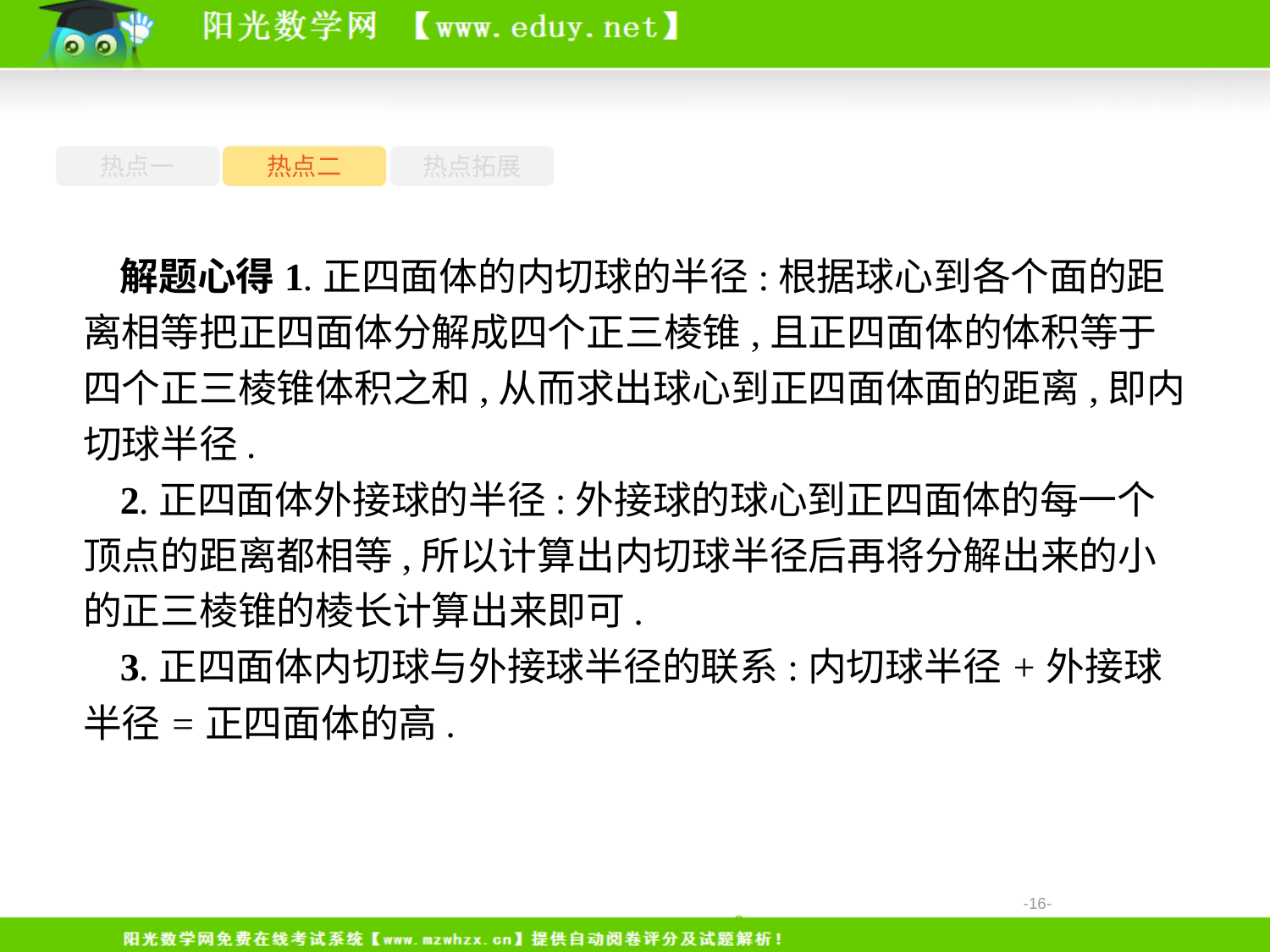

热点一
热点二
热点拓展
解题心得1.正四面体的内切球的半径:根据球心到各个面的距离相等把正四面体分解成四个正三棱锥,且正四面体的体积等于四个正三棱锥体积之和,从而求出球心到正四面体面的距离,即内切球半径.
2.正四面体外接球的半径:外接球的球心到正四面体的每一个顶点的距离都相等,所以计算出内切球半径后再将分解出来的小的正三棱锥的棱长计算出来即可.
3.正四面体内切球与外接球半径的联系:内切球半径+外接球半径=正四面体的高.
-16-